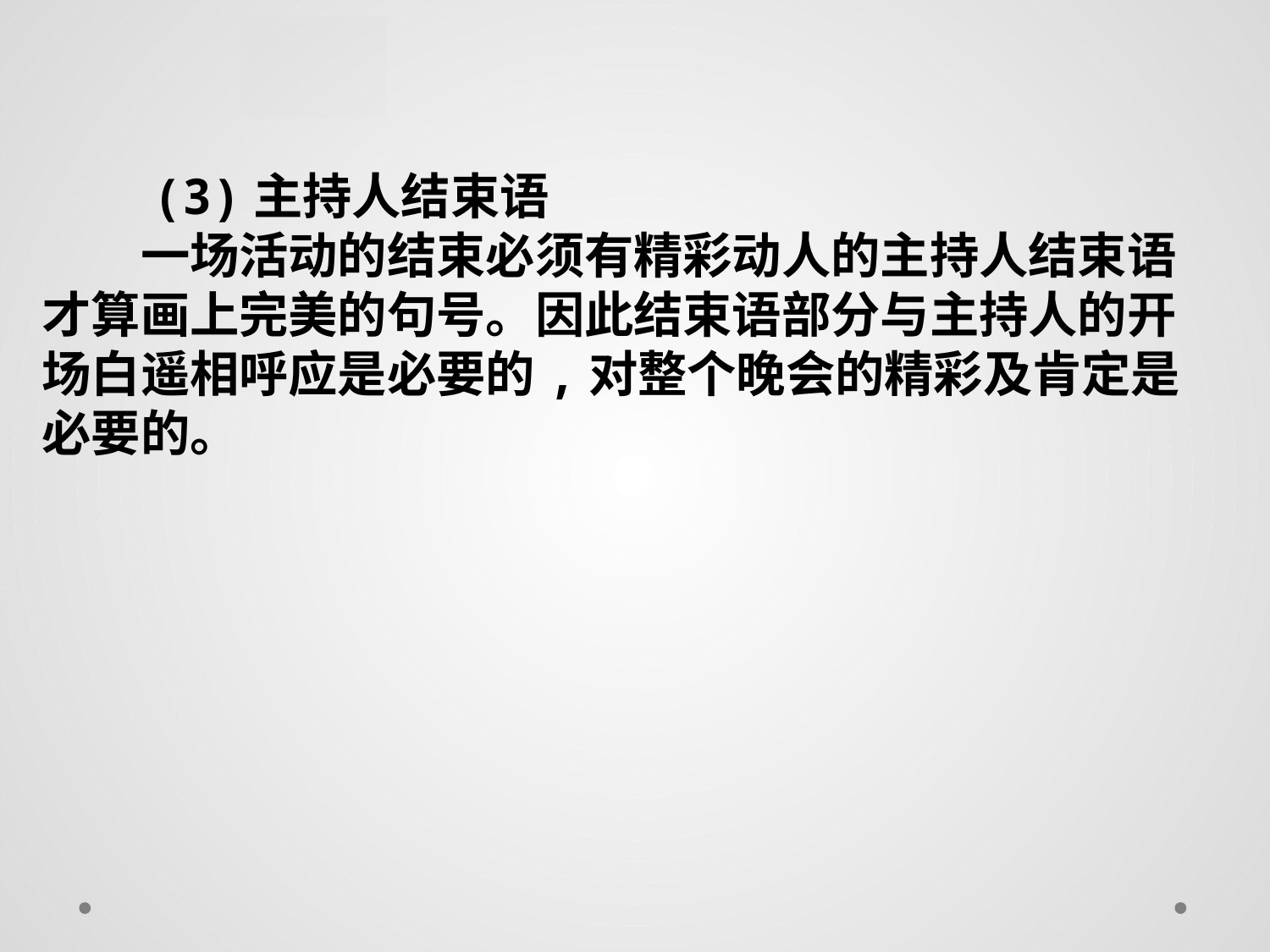

(3)主持人结束语
　　一场活动的结束必须有精彩动人的主持人结束语才算画上完美的句号。因此结束语部分与主持人的开场白遥相呼应是必要的,对整个晚会的精彩及肯定是必要的。